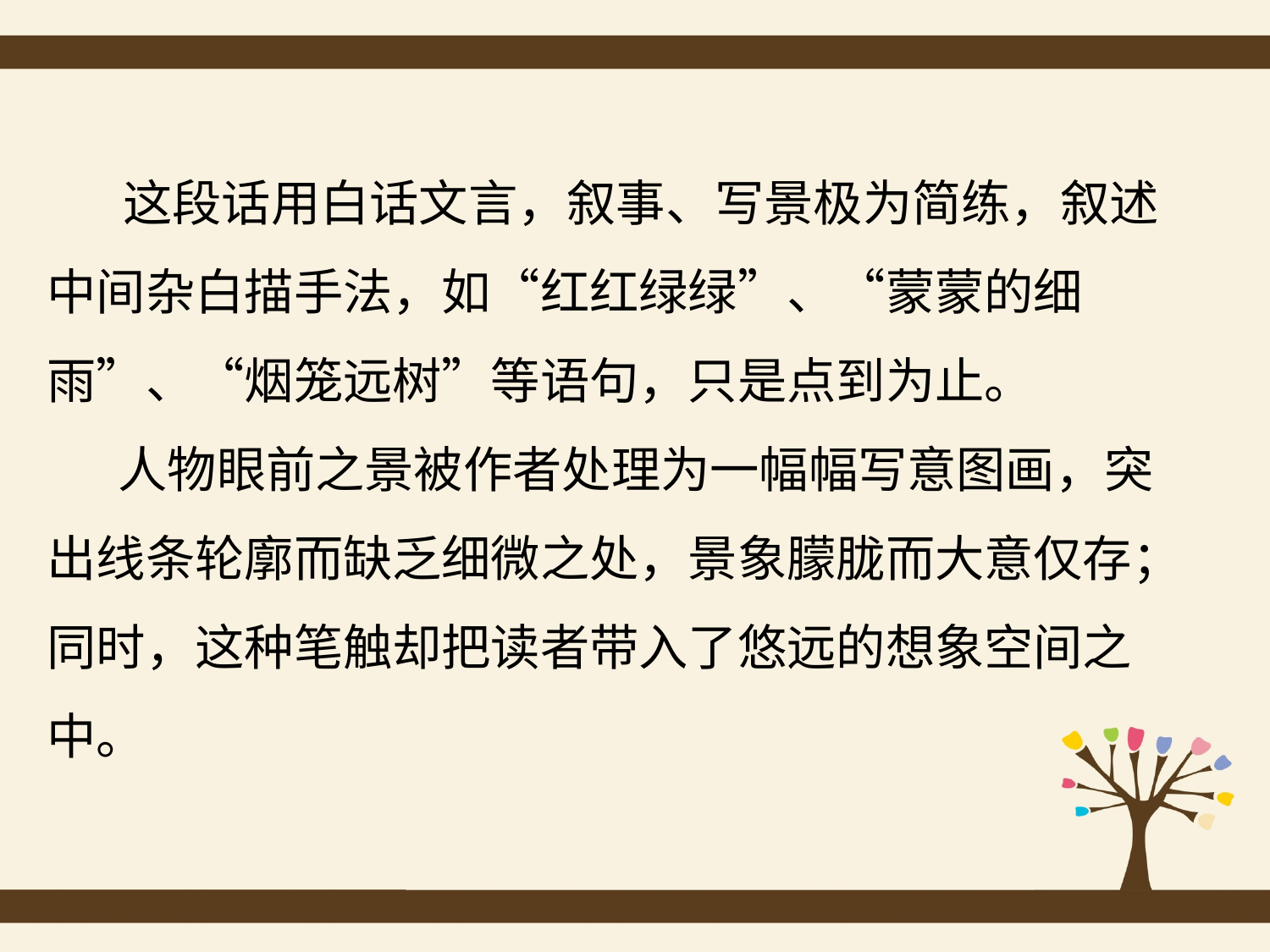

这段话用白话文言，叙事、写景极为简练，叙述中间杂白描手法，如“红红绿绿”、“蒙蒙的细雨”、“烟笼远树”等语句，只是点到为止。
  人物眼前之景被作者处理为一幅幅写意图画，突出线条轮廓而缺乏细微之处，景象朦胧而大意仅存；同时，这种笔触却把读者带入了悠远的想象空间之中。